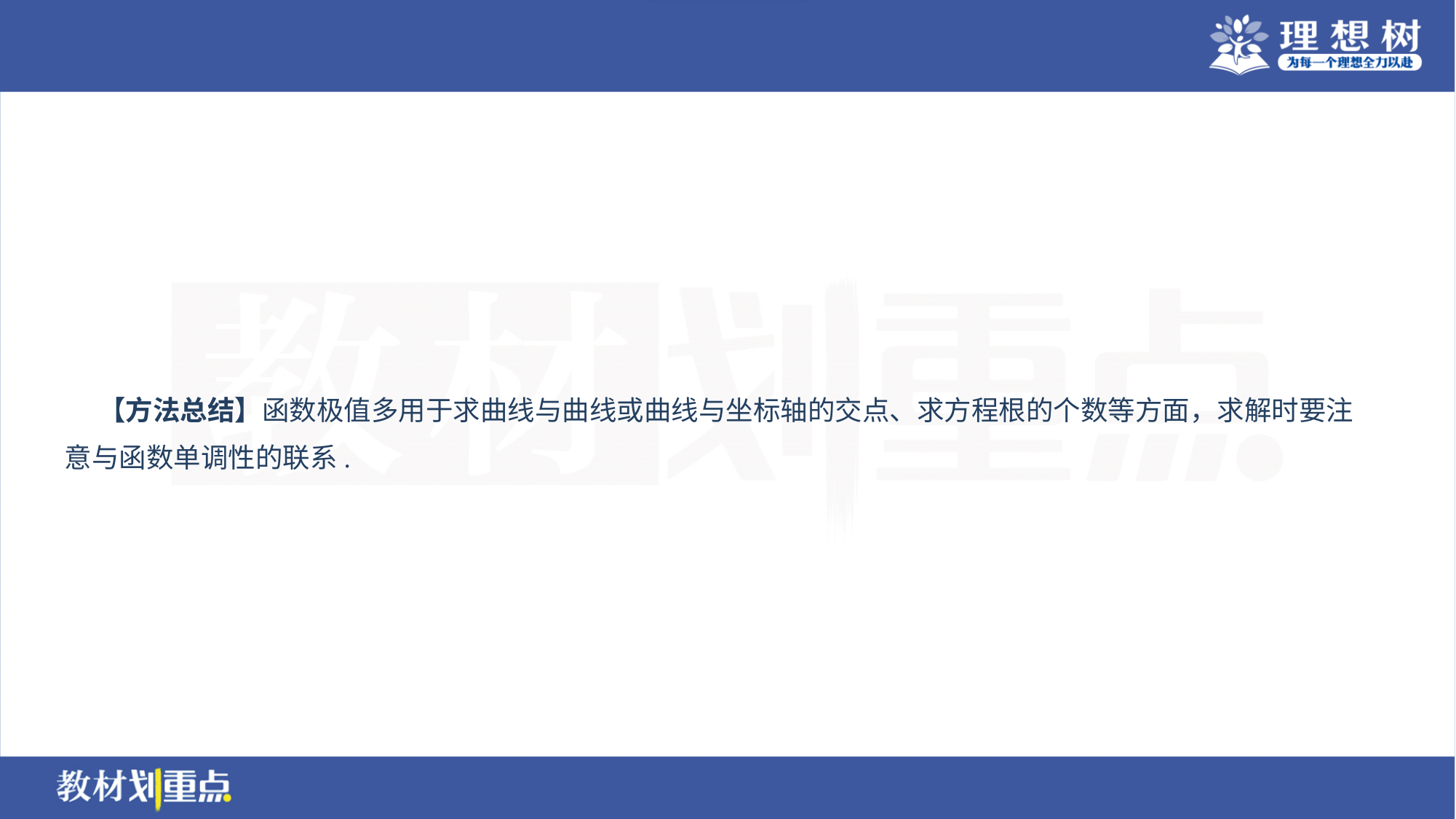

【方法总结】函数极值多用于求曲线与曲线或曲线与坐标轴的交点、求方程根的个数等方面，求解时要注
意与函数单调性的联系.